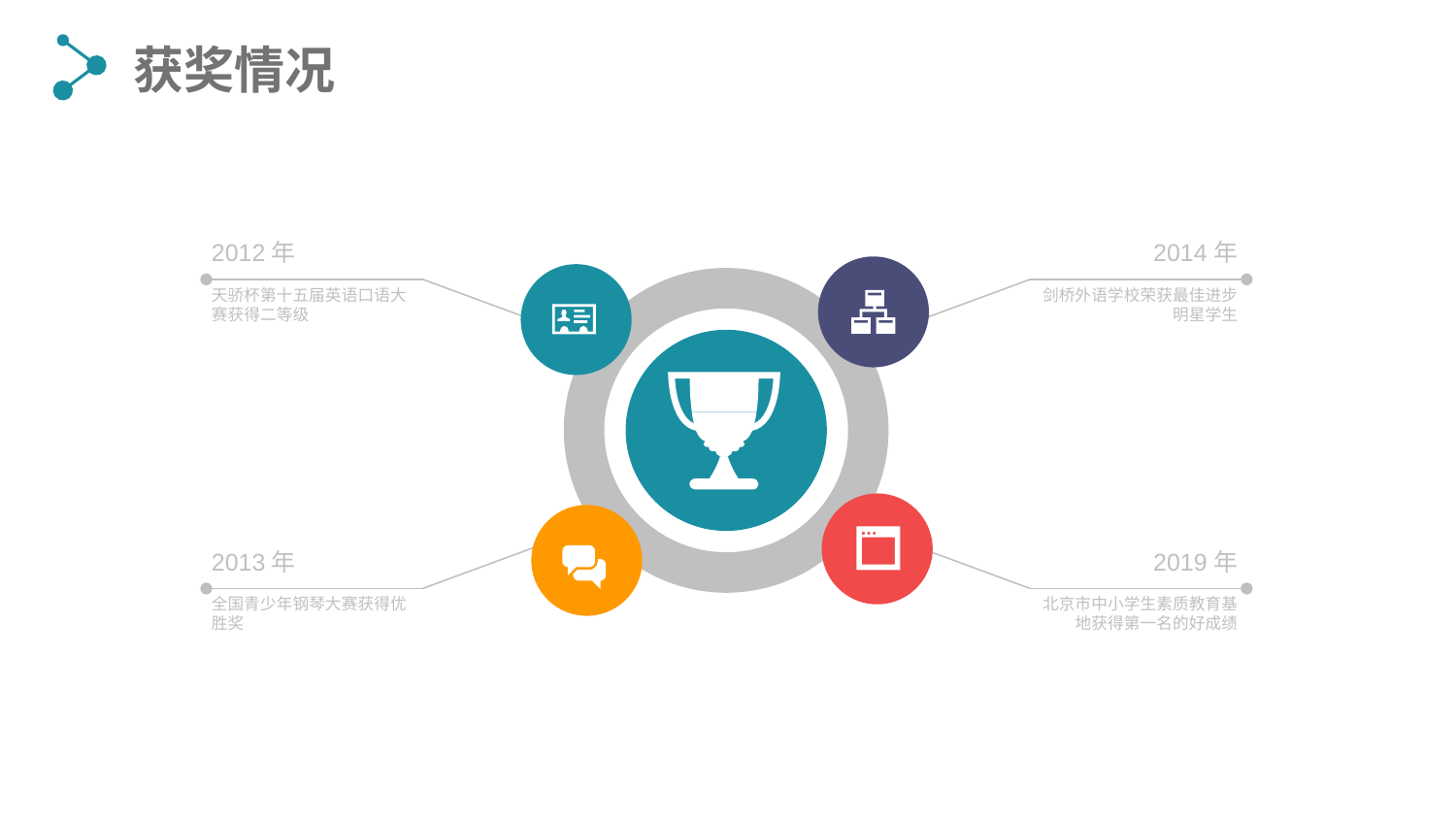

获奖情况
2012年
2014年

天骄杯第十五届英语口语大赛获得二等级
剑桥外语学校荣获最佳进步明星学生

2013年
2019年

全国青少年钢琴大赛获得优胜奖
北京市中小学生素质教育基地获得第一名的好成绩